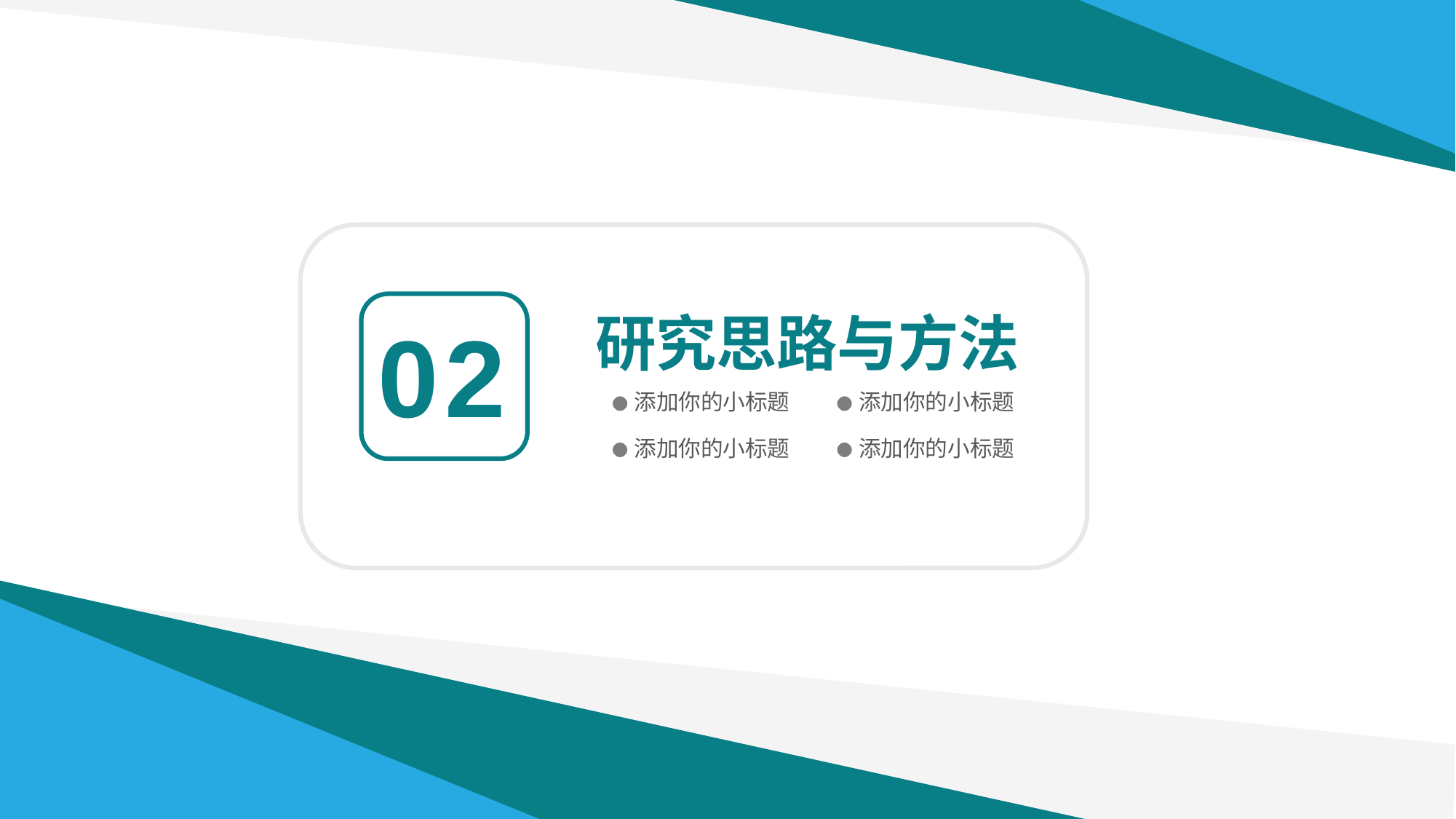

02
研究思路与方法
添加你的小标题

添加你的小标题

添加你的小标题

添加你的小标题

延迟符